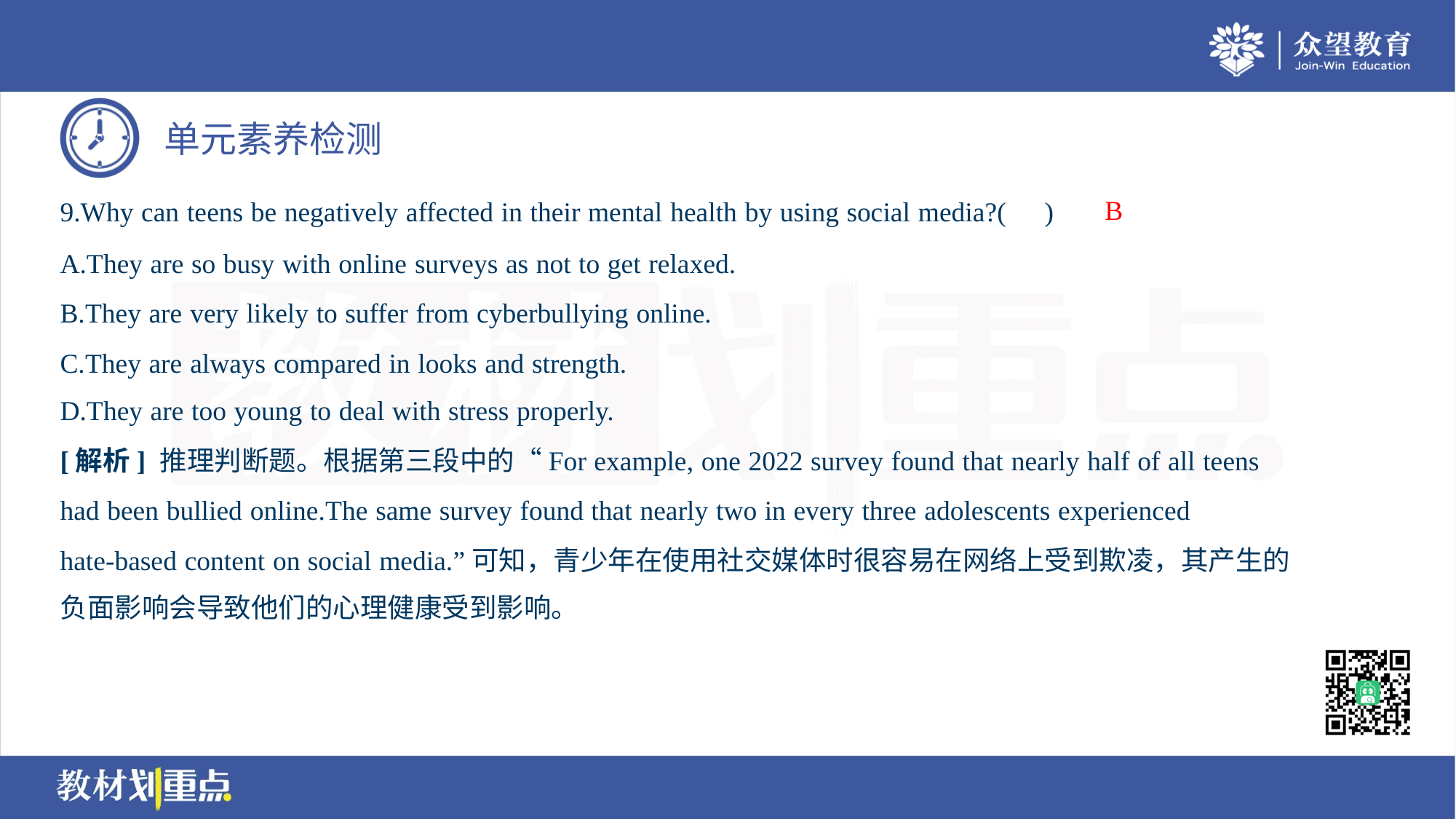

B
9.Why can teens be negatively affected in their mental health by using social media?(     )
A.They are so busy with online surveys as not to get relaxed.
B.They are very likely to suffer from cyberbullying online.
C.They are always compared in looks and strength.
D.They are too young to deal with stress properly.
[解析] 推理判断题。根据第三段中的“For example, one 2022 survey found that nearly half of all teens
had been bullied online.The same survey found that nearly two in every three adolescents experienced
hate-based content on social media.”可知，青少年在使用社交媒体时很容易在网络上受到欺凌，其产生的
负面影响会导致他们的心理健康受到影响。